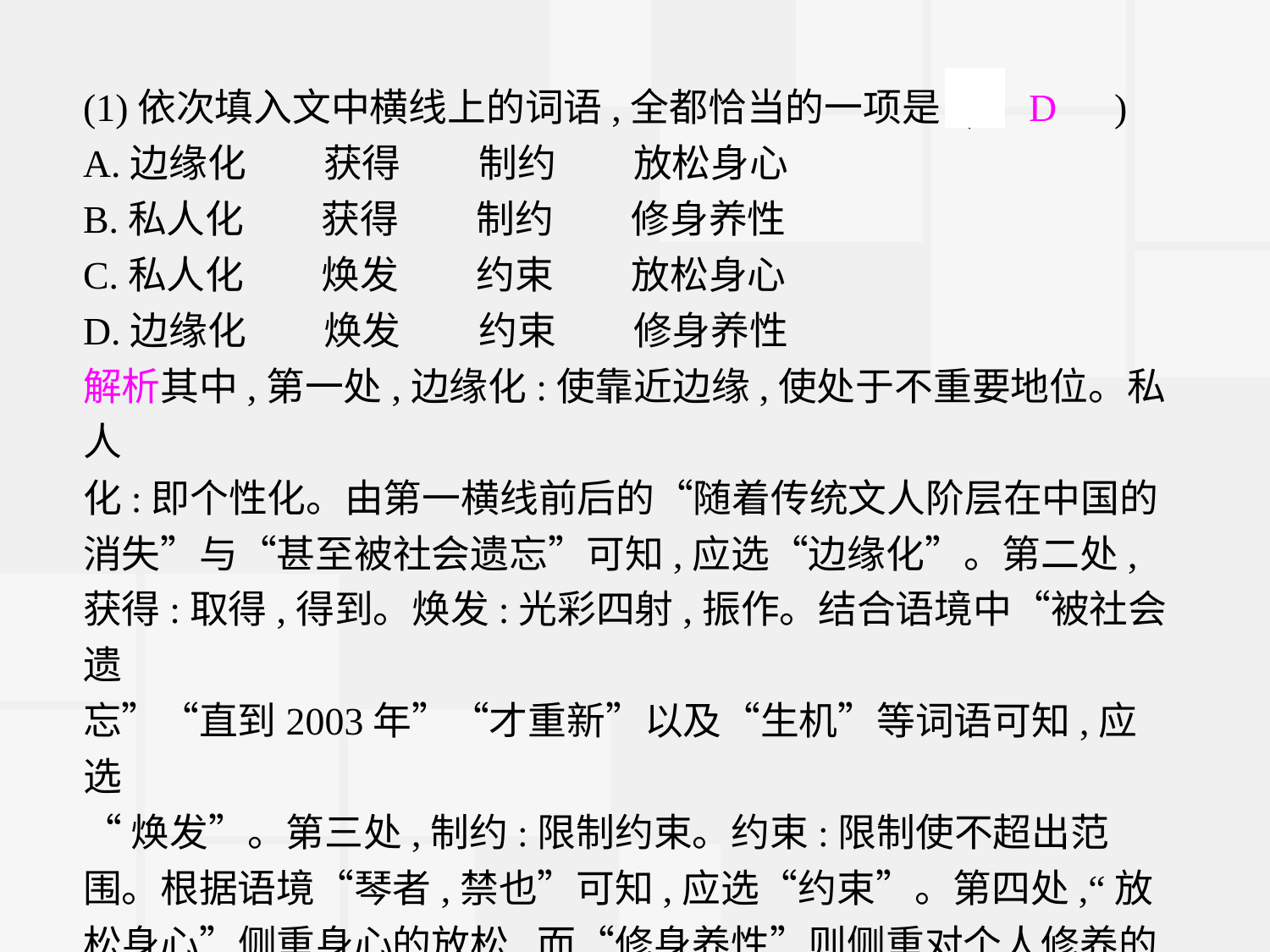

(1)依次填入文中横线上的词语,全都恰当的一项是 (　D　)
A.边缘化　　获得　　制约　　放松身心
B.私人化　　获得　　制约　　修身养性
C.私人化　　焕发　　约束　　放松身心
D.边缘化　　焕发　　约束　　修身养性
解析其中,第一处,边缘化:使靠近边缘,使处于不重要地位。私人
化:即个性化。由第一横线前后的“随着传统文人阶层在中国的消失”与“甚至被社会遗忘”可知,应选“边缘化”。第二处,获得:取得,得到。焕发:光彩四射,振作。结合语境中“被社会遗
忘”“直到2003年”“才重新”以及“生机”等词语可知,应选
“焕发”。第三处,制约:限制约束。约束:限制使不超出范围。根据语境“琴者,禁也”可知,应选“约束”。第四处,“放松身心”侧重身心的放松,而“修身养性”则侧重对个人修养的助益,根据语境中弹琴是“为了和自己的心灵对话”“与大自然交流”“互相欣赏”可知,应选“修身养性”。